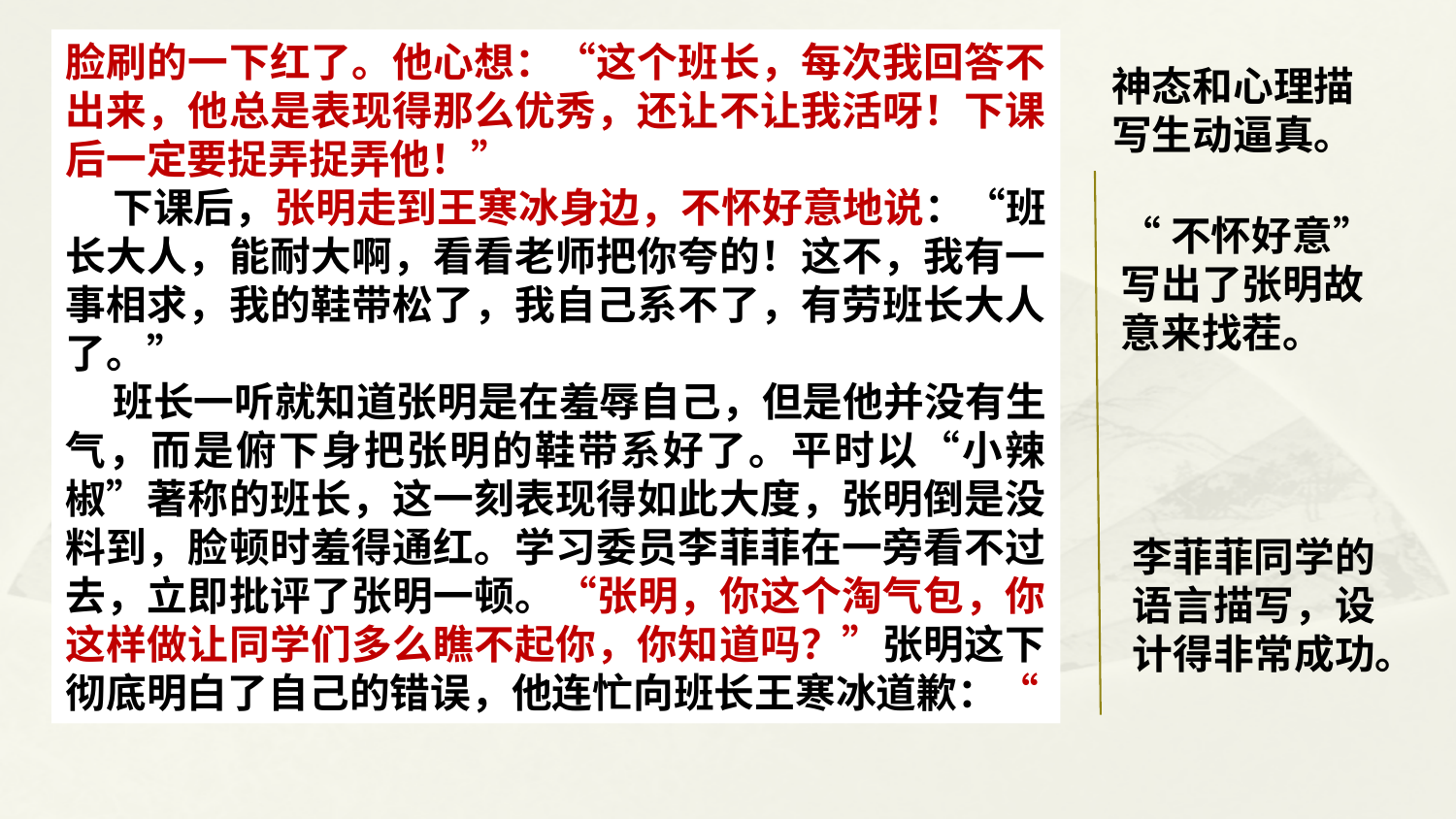

脸刷的一下红了。他心想：“这个班长，每次我回答不出来，他总是表现得那么优秀，还让不让我活呀！下课后一定要捉弄捉弄他！”
    下课后，张明走到王寒冰身边，不怀好意地说：“班长大人，能耐大啊，看看老师把你夸的！这不，我有一事相求，我的鞋带松了，我自己系不了，有劳班长大人了。”
    班长一听就知道张明是在羞辱自己，但是他并没有生气，而是俯下身把张明的鞋带系好了。平时以“小辣椒”著称的班长，这一刻表现得如此大度，张明倒是没料到，脸顿时羞得通红。学习委员李菲菲在一旁看不过去，立即批评了张明一顿。“张明，你这个淘气包，你这样做让同学们多么瞧不起你，你知道吗？”张明这下彻底明白了自己的错误，他连忙向班长王寒冰道歉：“
神态和心理描写生动逼真。
“不怀好意”写出了张明故意来找茬。
李菲菲同学的语言描写，设计得非常成功。